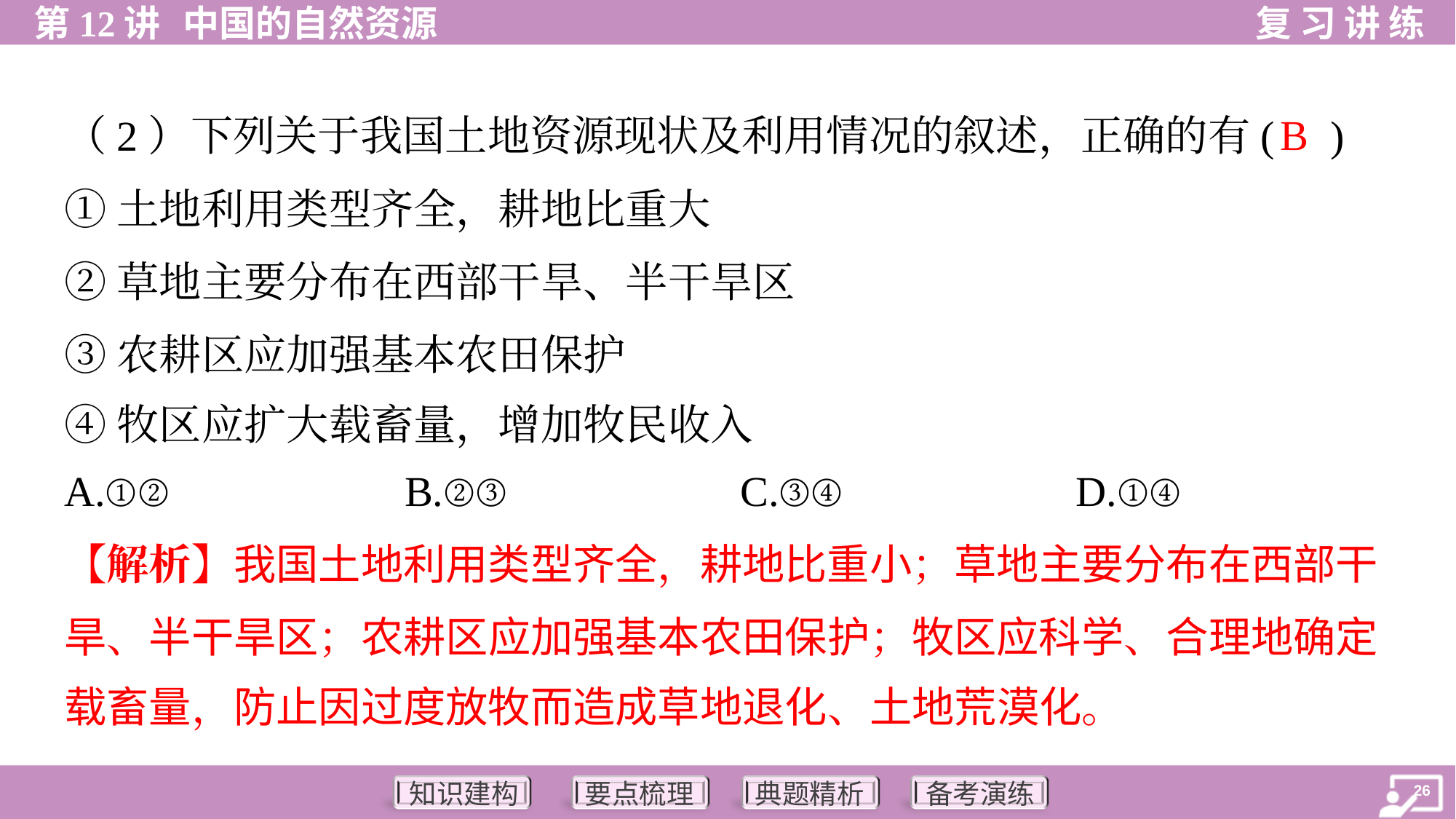

B
（2）下列关于我国土地资源现状及利用情况的叙述，正确的有(     )
①土地利用类型齐全，耕地比重大
②草地主要分布在西部干旱、半干旱区
③农耕区应加强基本农田保护
④牧区应扩大载畜量，增加牧民收入
A.①②	B.②③	C.③④	D.①④
【解析】我国土地利用类型齐全，耕地比重小；草地主要分布在西部干
旱、半干旱区；农耕区应加强基本农田保护；牧区应科学、合理地确定
载畜量，防止因过度放牧而造成草地退化、土地荒漠化。